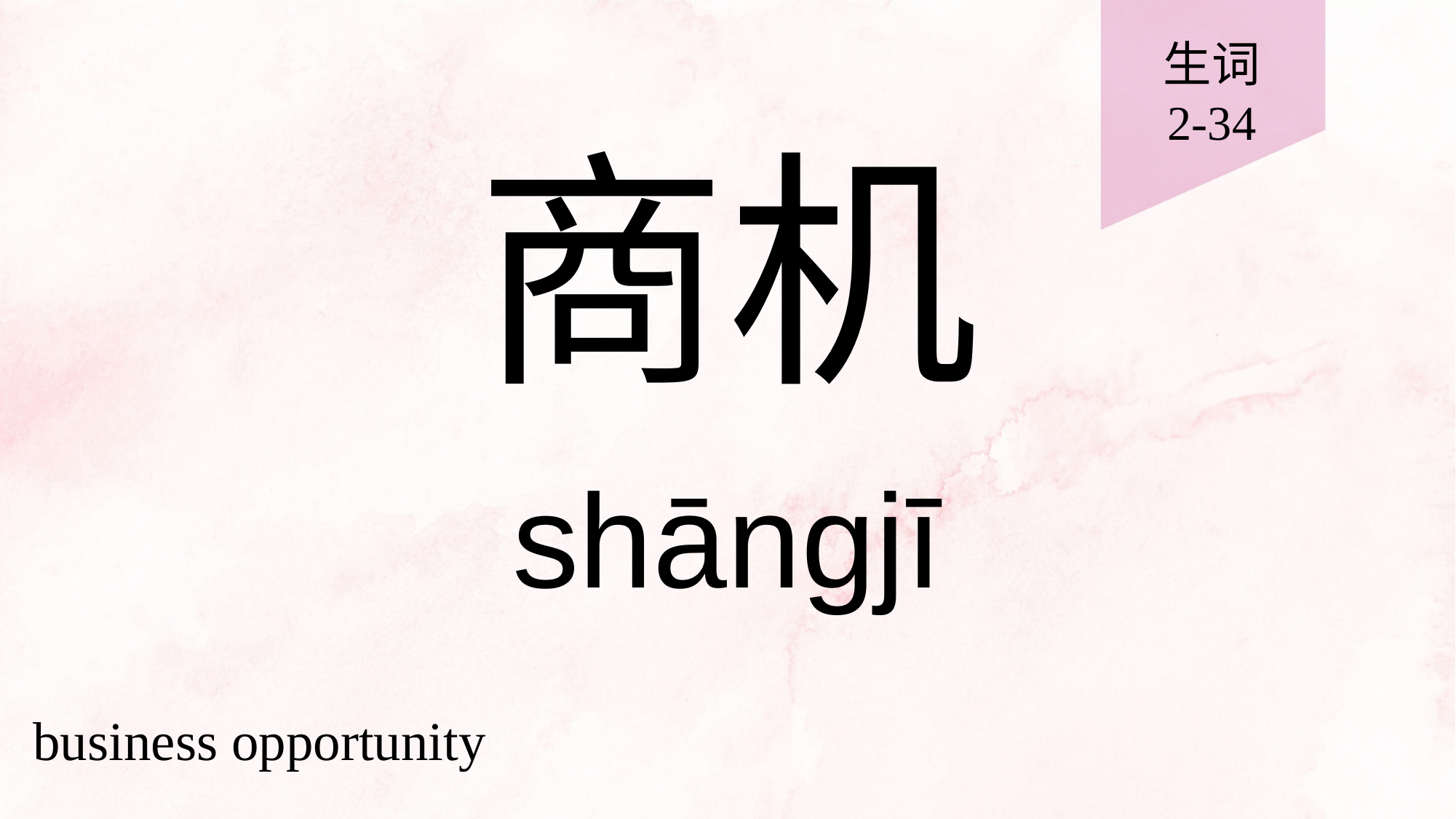

生词
2-34
# 商机
shāngjī
business opportunity